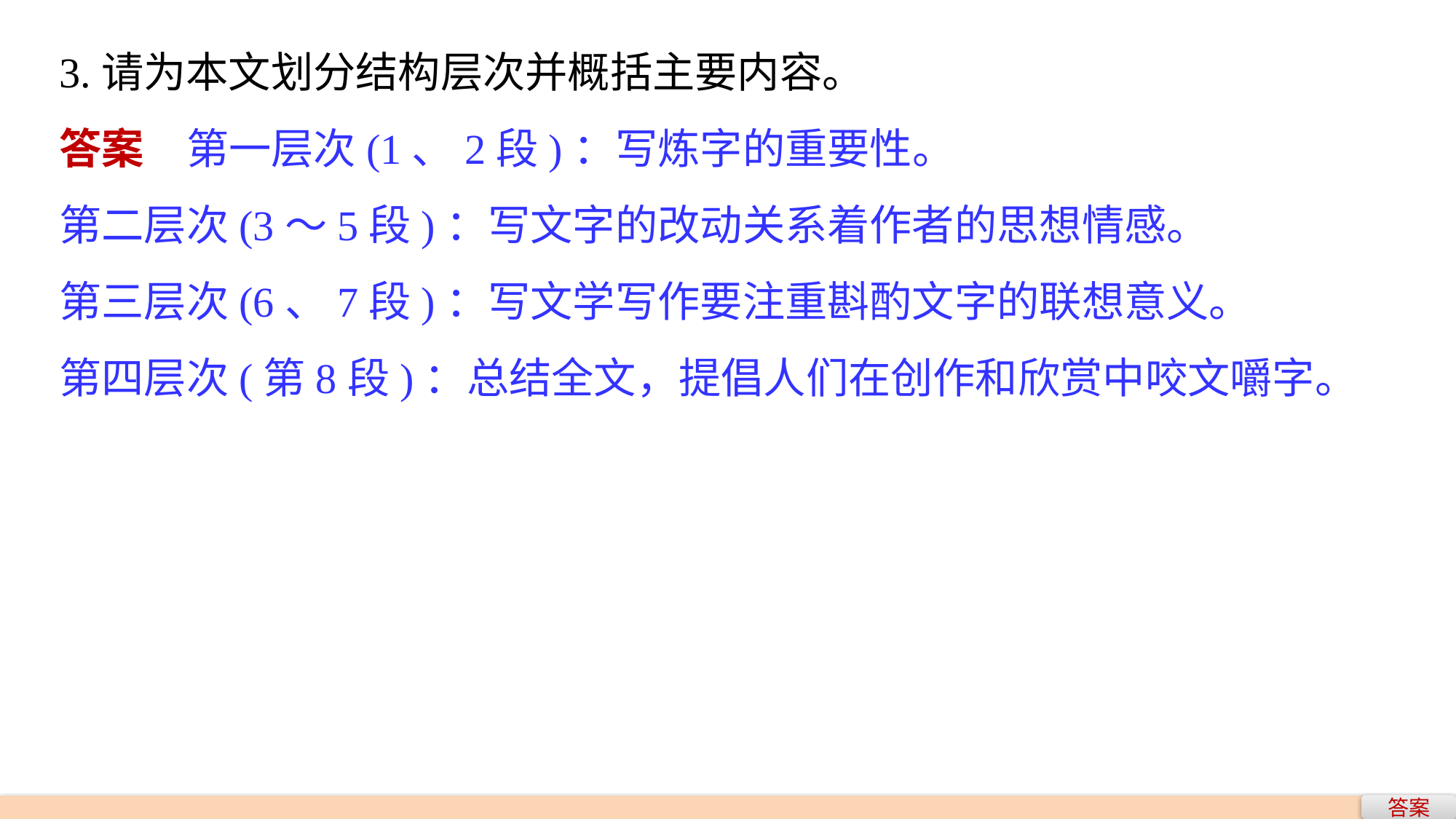

3.请为本文划分结构层次并概括主要内容。
答案　第一层次(1、2段)：写炼字的重要性。
第二层次(3～5段)：写文字的改动关系着作者的思想情感。
第三层次(6、7段)：写文学写作要注重斟酌文字的联想意义。
第四层次(第8段)：总结全文，提倡人们在创作和欣赏中咬文嚼字。
答案